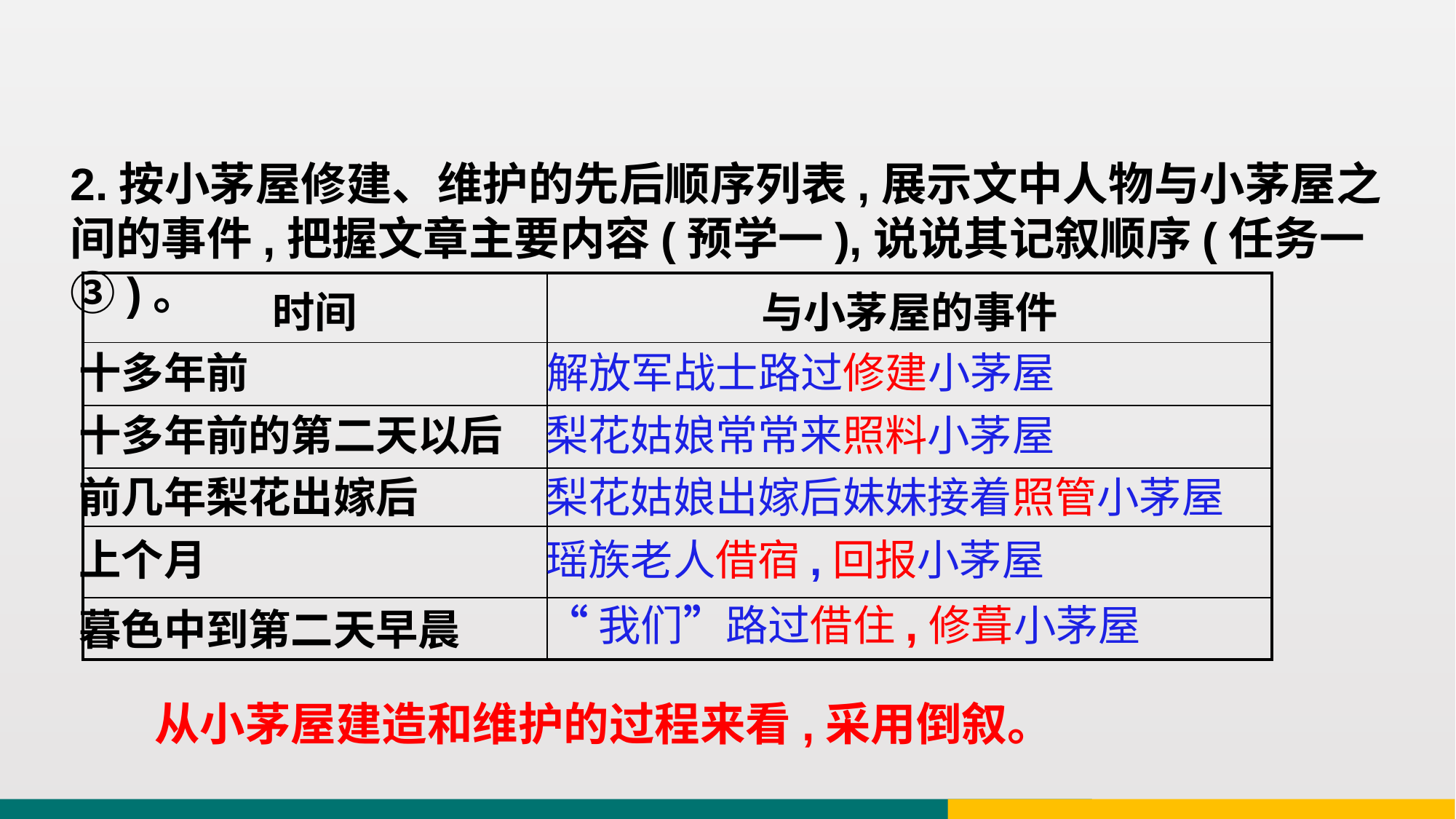

2.按小茅屋修建、维护的先后顺序列表,展示文中人物与小茅屋之间的事件,把握文章主要内容(预学一),说说其记叙顺序(任务一③)。
| 时间 | 与小茅屋的事件 |
| --- | --- |
|  |  |
|  |  |
|  |  |
|  |  |
|  |  |
十多年前
解放军战士路过修建小茅屋
十多年前的第二天以后
梨花姑娘常常来照料小茅屋
前几年梨花出嫁后
梨花姑娘出嫁后妹妹接着照管小茅屋
上个月
瑶族老人借宿,回报小茅屋
“我们”路过借住,修葺小茅屋
暮色中到第二天早晨
    从小茅屋建造和维护的过程来看,采用倒叙。